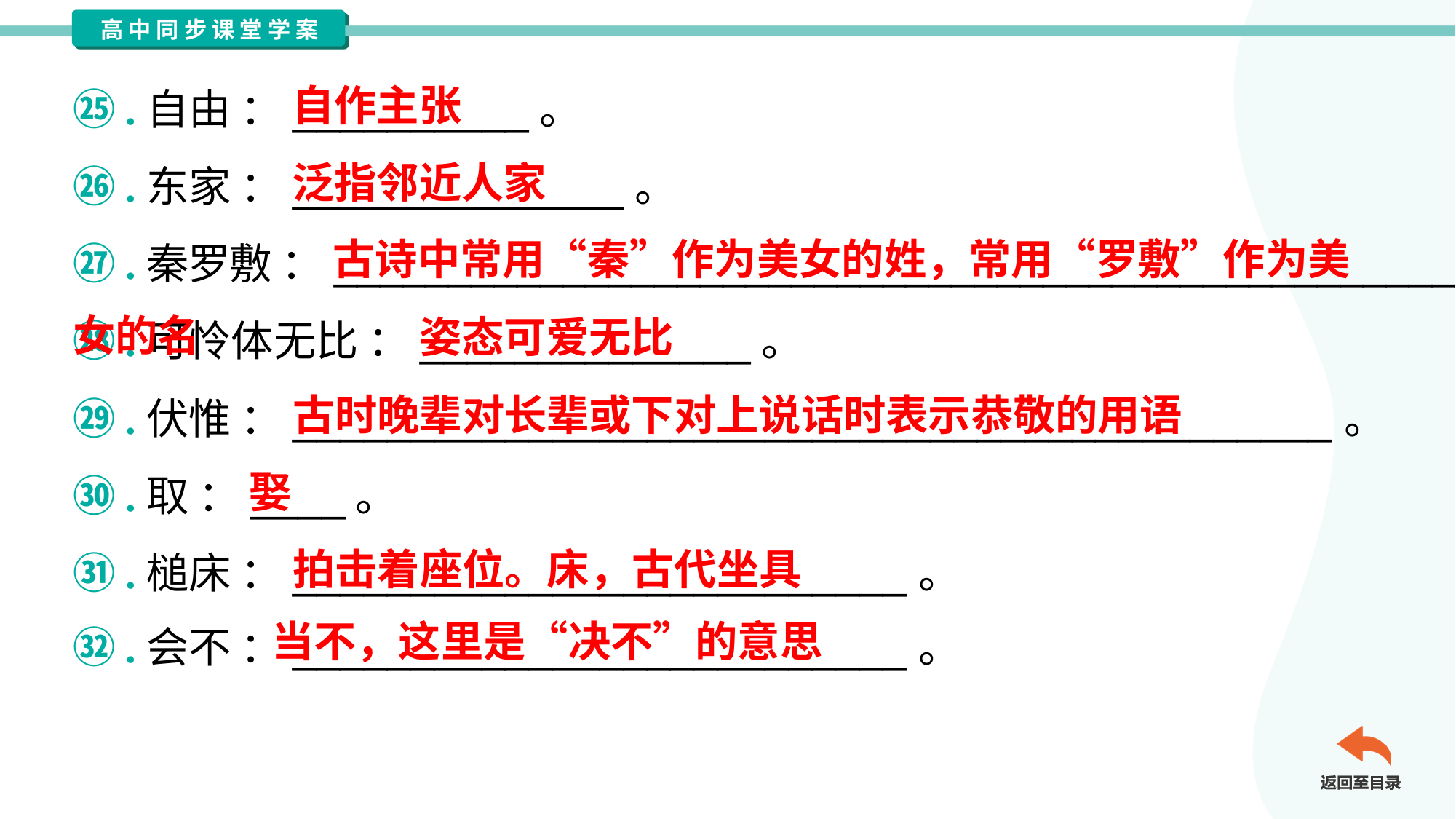

自作主张
㉕.自由 ：__________。
㉖.东家 ：______________。
㉗.秦罗敷 ：____________________________________________________。
㉘.可怜体无比 ：______________。
㉙.伏惟 ：____________________________________________。
㉚.取 ：____。
㉛.槌床 ：__________________________。
㉜.会不 ：__________________________。
泛指邻近人家
古诗中常用“秦”作为美女的姓，常用“罗敷”作为美女的名
姿态可爱无比
古时晚辈对长辈或下对上说话时表示恭敬的用语
娶
拍击着座位。床，古代坐具
当不，这里是“决不”的意思